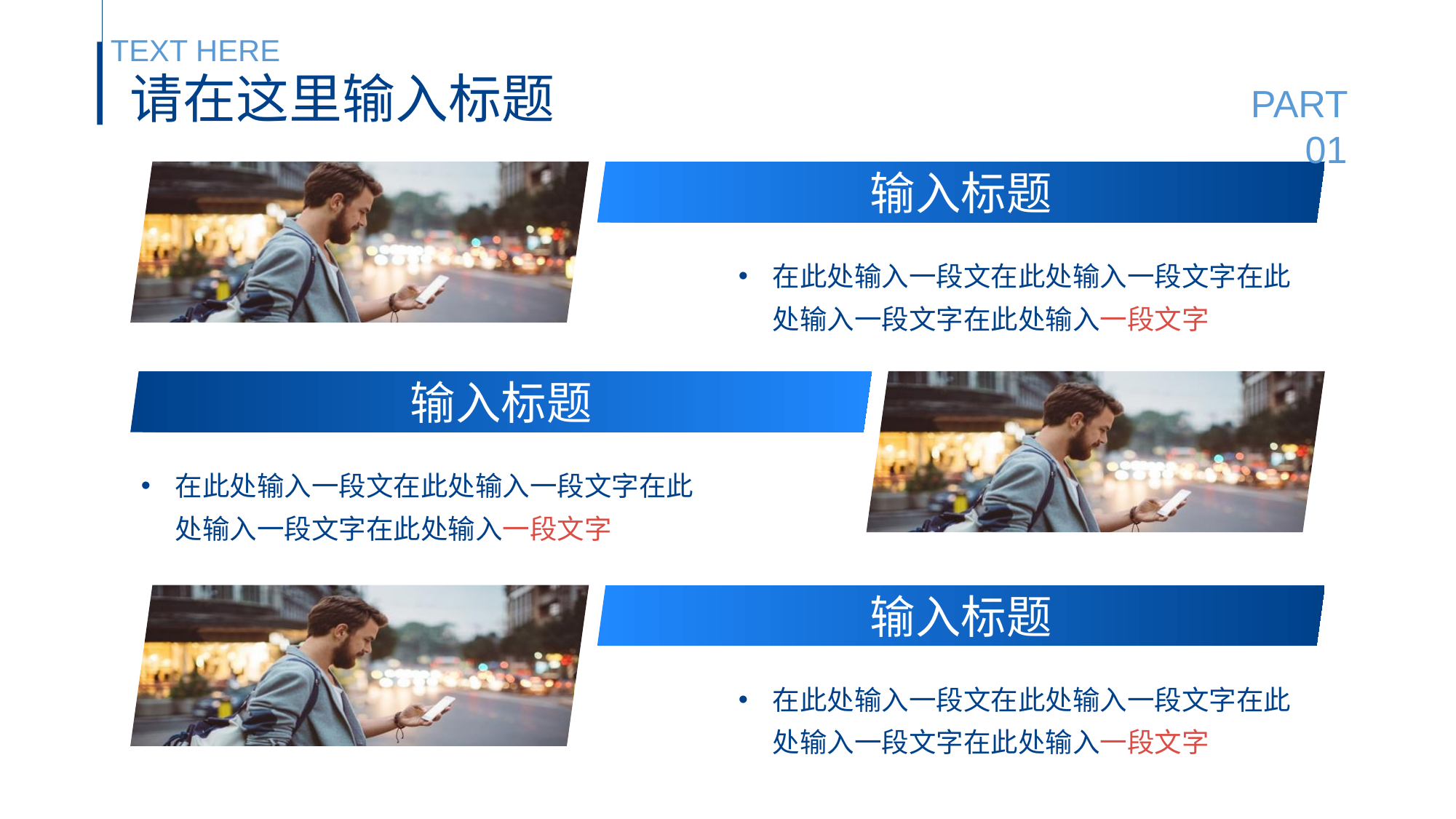

TEXT HERE
请在这里输入标题
PART 01

输入标题
在此处输入一段文在此处输入一段文字在此处输入一段文字在此处输入一段文字
输入标题

在此处输入一段文在此处输入一段文字在此处输入一段文字在此处输入一段文字

输入标题
在此处输入一段文在此处输入一段文字在此处输入一段文字在此处输入一段文字